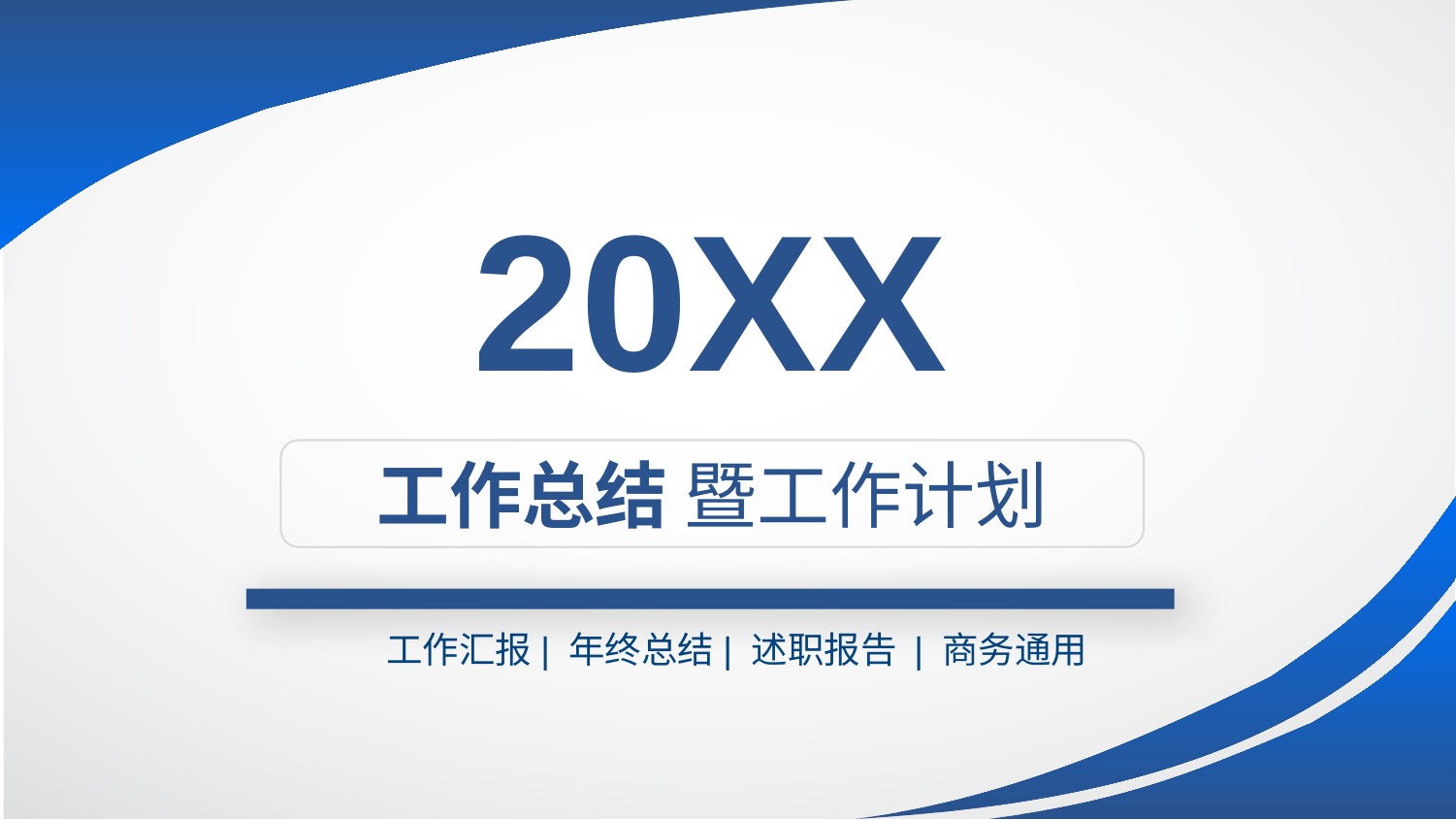

20XX
工作总结 暨工作计划

工作汇报| 年终总结| 述职报告 | 商务通用